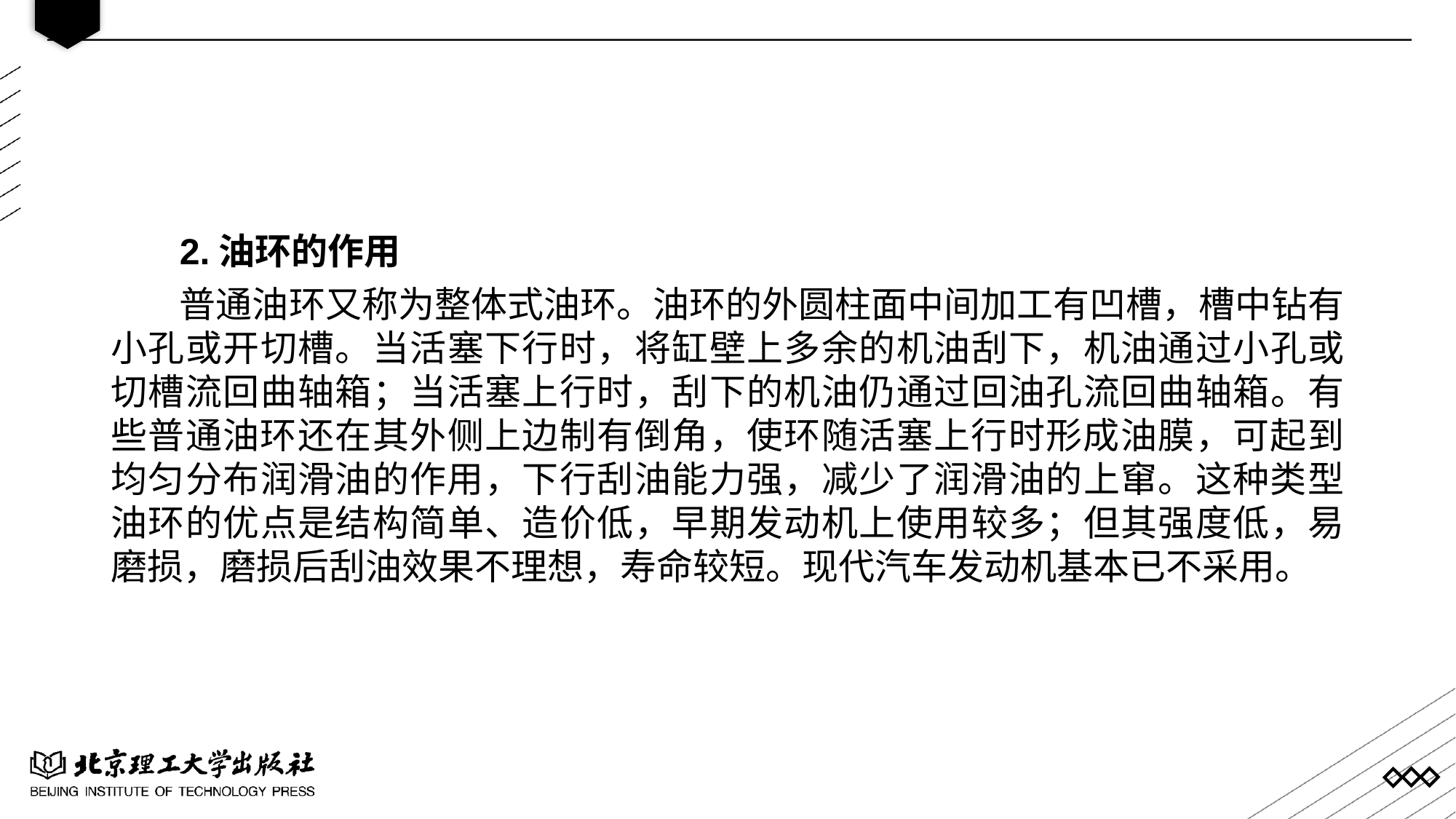

2.油环的作用
普通油环又称为整体式油环。油环的外圆柱面中间加工有凹槽，槽中钻有小孔或开切槽。当活塞下行时，将缸壁上多余的机油刮下，机油通过小孔或切槽流回曲轴箱；当活塞上行时，刮下的机油仍通过回油孔流回曲轴箱。有些普通油环还在其外侧上边制有倒角，使环随活塞上行时形成油膜，可起到均匀分布润滑油的作用，下行刮油能力强，减少了润滑油的上窜。这种类型油环的优点是结构简单、造价低，早期发动机上使用较多；但其强度低，易磨损，磨损后刮油效果不理想，寿命较短。现代汽车发动机基本已不采用。